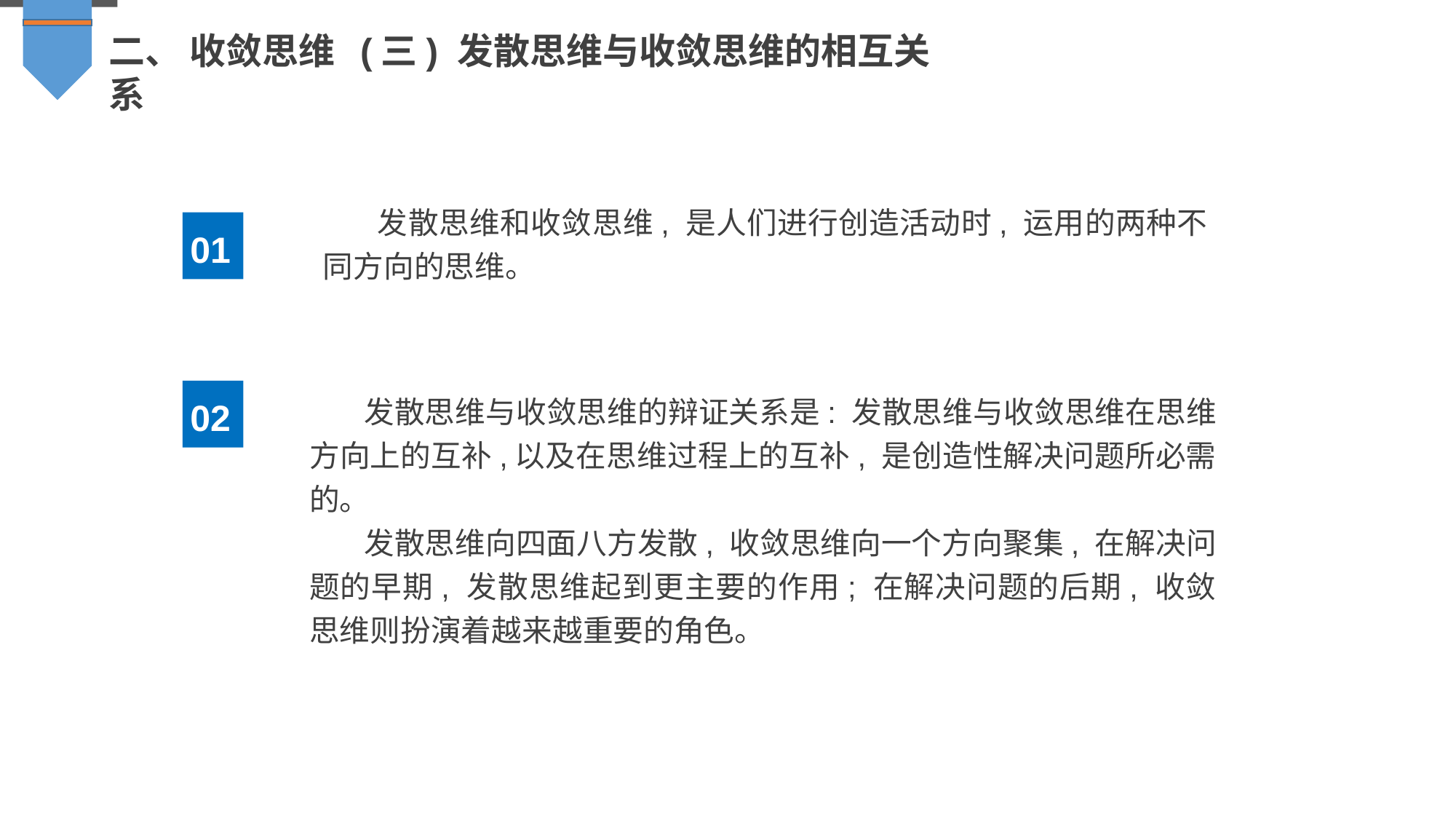

二、 收敛思维  (三) 发散思维与收敛思维的相互关系
发散思维和收敛思维, 是人们进行创造活动时, 运用的两种不同方向的思维。

01

发散思维与收敛思维的辩证关系是: 发散思维与收敛思维在思维方向上的互补,以及在思维过程上的互补, 是创造性解决问题所必需的。
发散思维向四面八方发散, 收敛思维向一个方向聚集, 在解决问题的早期, 发散思维起到更主要的作用; 在解决问题的后期, 收敛思维则扮演着越来越重要的角色。
02